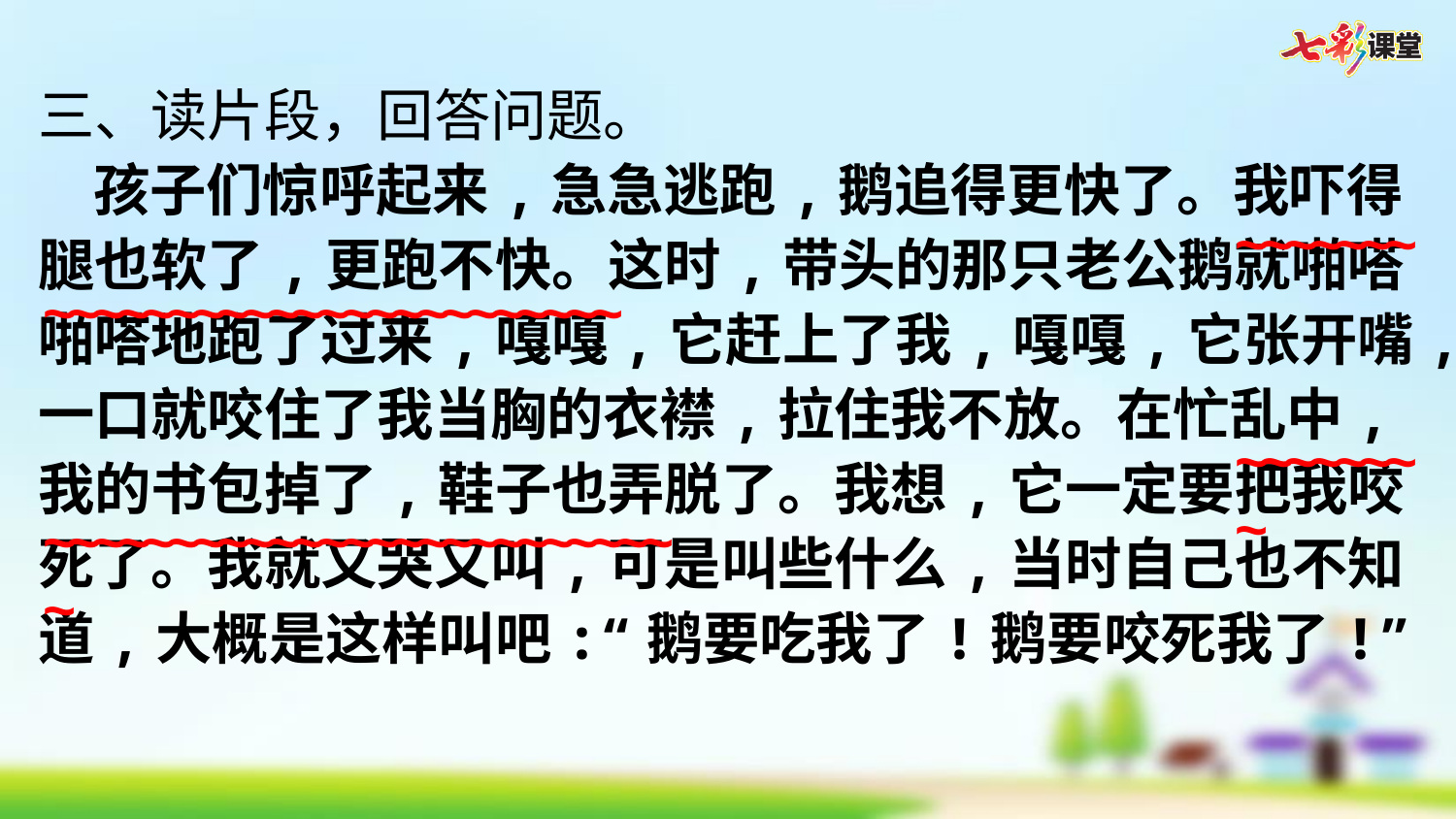

三、读片段，回答问题。
    孩子们惊呼起来,急急逃跑,鹅追得更快了。我吓得腿也软了,更跑不快。这时,带头的那只老公鹅就啪嗒啪嗒地跑了过来,嘎嘎,它赶上了我,嘎嘎,它张开嘴,一口就咬住了我当胸的衣襟,拉住我不放。在忙乱中,我的书包掉了,鞋子也弄脱了。我想,它一定要把我咬死了。我就又哭又叫,可是叫些什么,当时自己也不知道,大概是这样叫吧:“鹅要吃我了!鹅要咬死我了!”
~~~~~~~

~~~~~~~~~~~~~~~~~~~~~~~
~~~~~~~~
~~~~~~~~~~~~~~~~~~~~~~~~~~